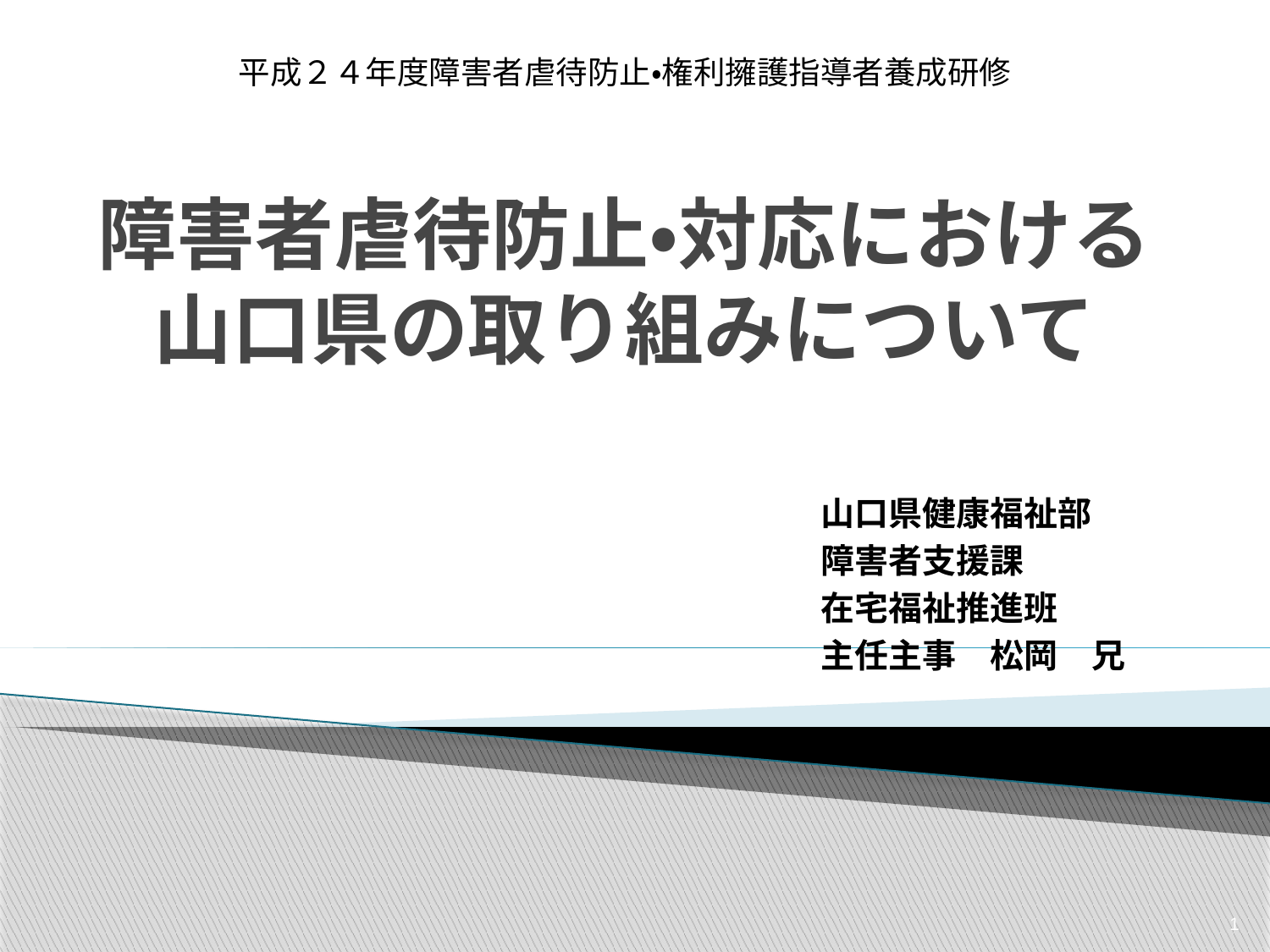

平成２４年度障害者虐待防止・権利擁護指導者養成研修
# 障害者虐待防止・対応における山口県の取り組みについて
山口県健康福祉部
障害者支援課
在宅福祉推進班
主任主事　松岡　兄
1